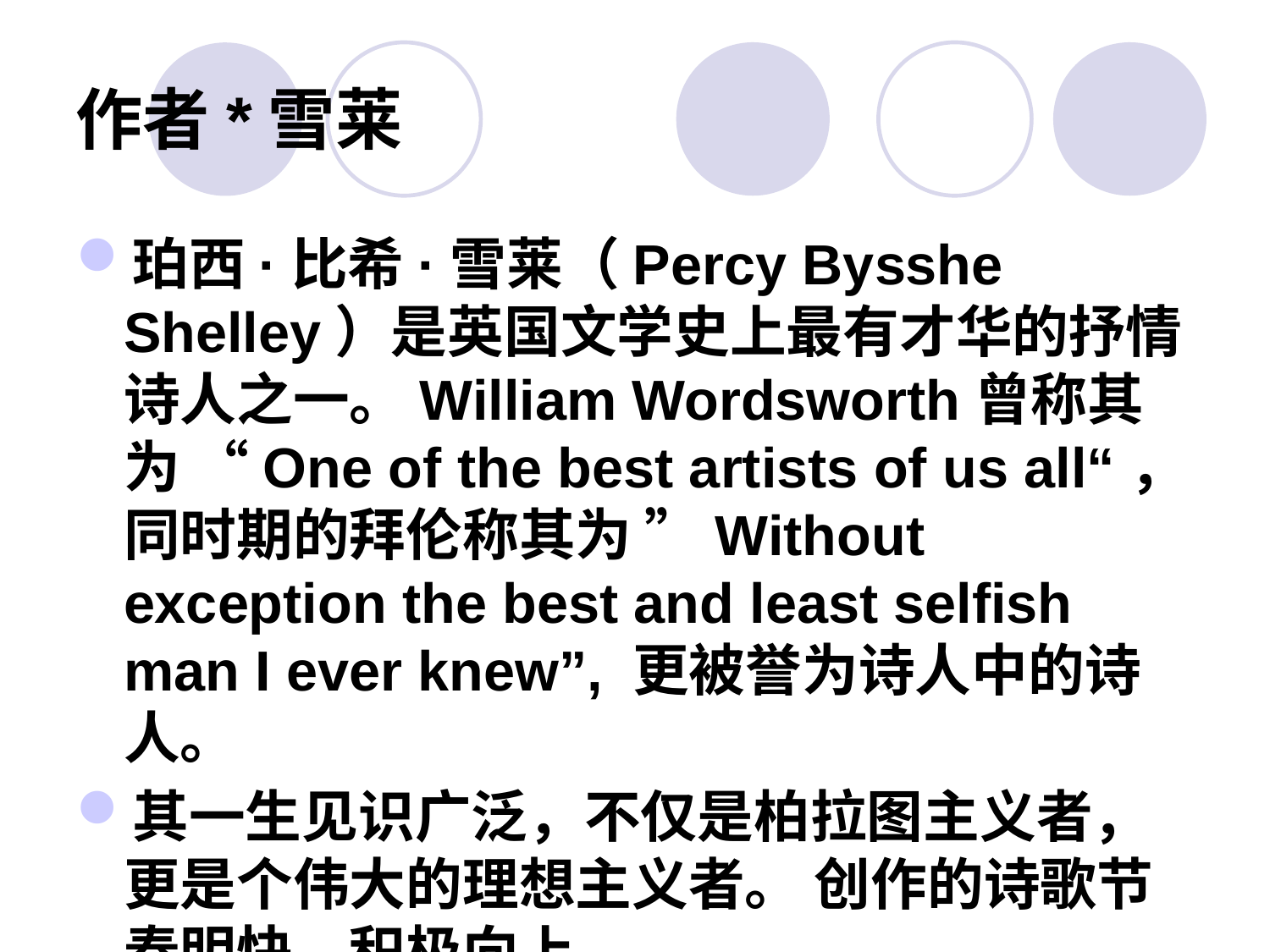

# 作者*雪莱
珀西·比希·雪莱（Percy Bysshe Shelley）是英国文学史上最有才华的抒情诗人之一。William Wordsworth曾称其为 “One of the best artists of us all“，同时期的拜伦称其为 ”Without exception the best and least selfish man I ever knew”, 更被誉为诗人中的诗人。
其一生见识广泛，不仅是柏拉图主义者，更是个伟大的理想主义者。 创作的诗歌节奏明快，积极向上。